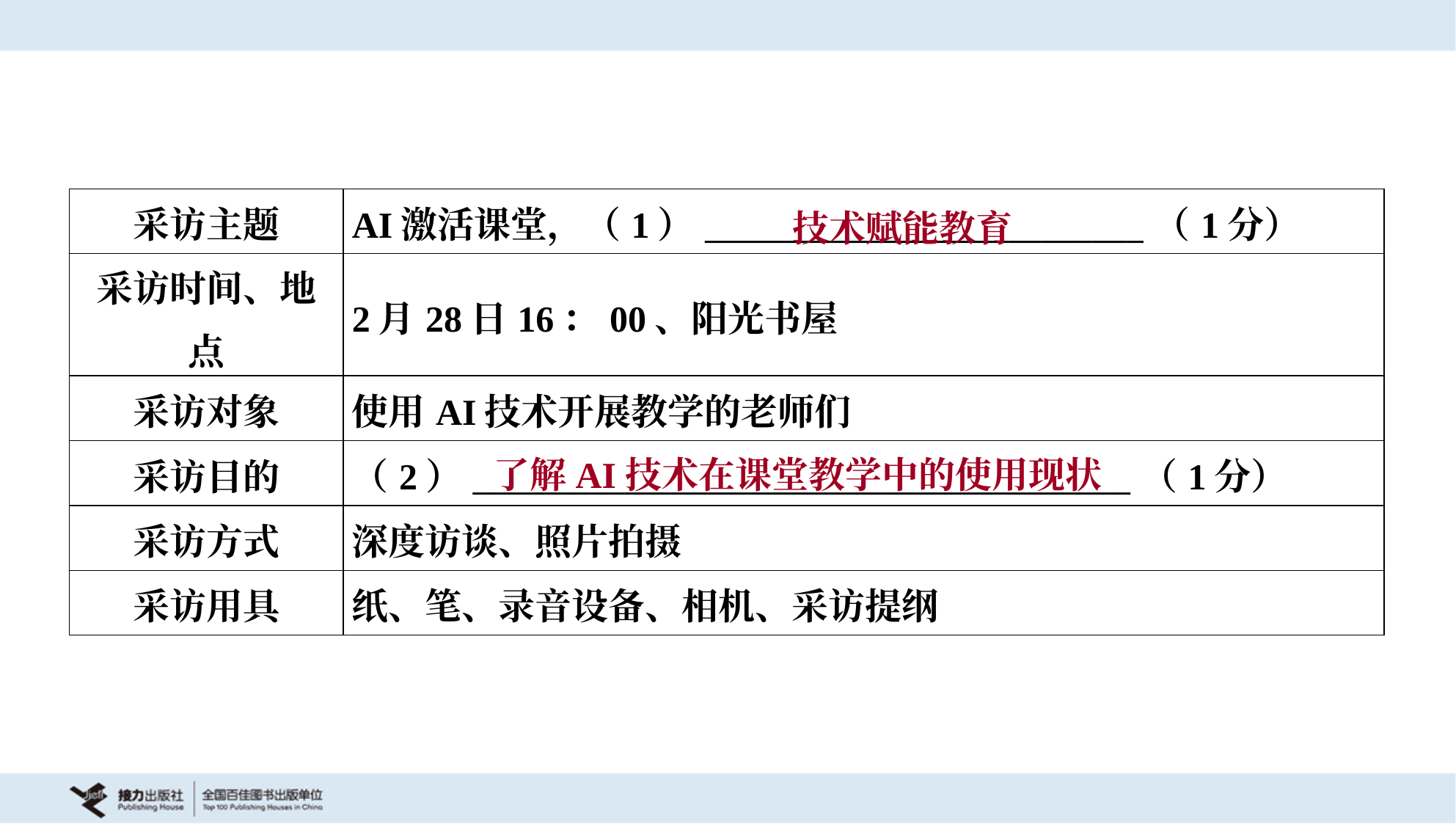

技术赋能教育
| 采访主题 | AI激活课堂，（1）\_\_\_\_\_\_\_\_\_\_\_\_\_\_\_\_\_\_\_\_\_\_\_\_\_\_（1分） |
| --- | --- |
| 采访时间、地 点 | 2月28日16：00、阳光书屋 |
| 采访对象 | 使用AI技术开展教学的老师们 |
| 采访目的 | （2）\_\_\_\_\_\_\_\_\_\_\_\_\_\_\_\_\_\_\_\_\_\_\_\_\_\_\_\_\_\_\_\_\_\_\_\_\_\_\_（1分） |
| 采访方式 | 深度访谈、照片拍摄 |
| 采访用具 | 纸、笔、录音设备、相机、采访提纲 |
了解AI技术在课堂教学中的使用现状